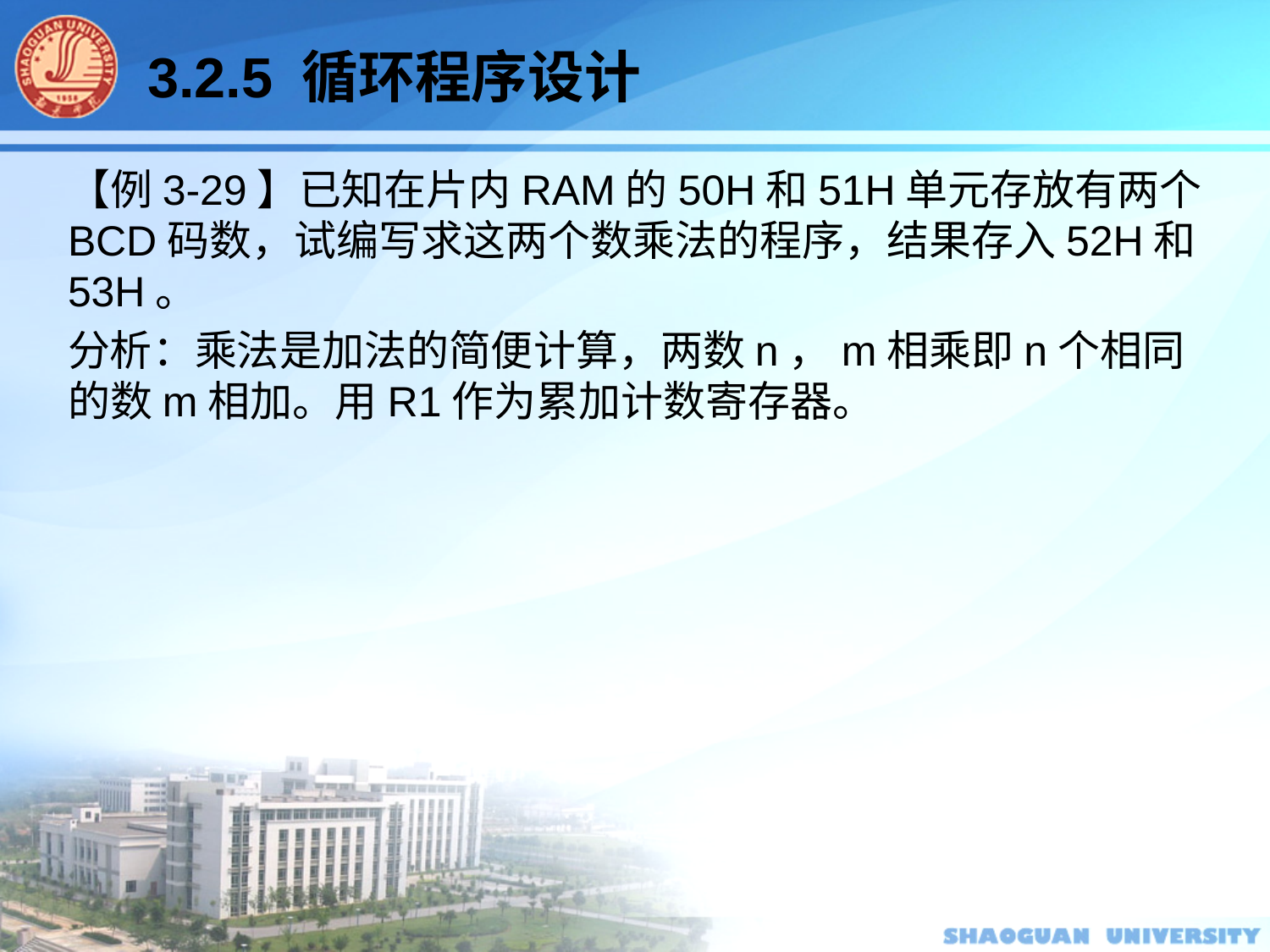

3.2.5 循环程序设计
【例3-29】已知在片内RAM的50H和51H单元存放有两个BCD码数，试编写求这两个数乘法的程序，结果存入52H和53H。
分析：乘法是加法的简便计算，两数n，m相乘即n个相同的数m相加。用R1作为累加计数寄存器。